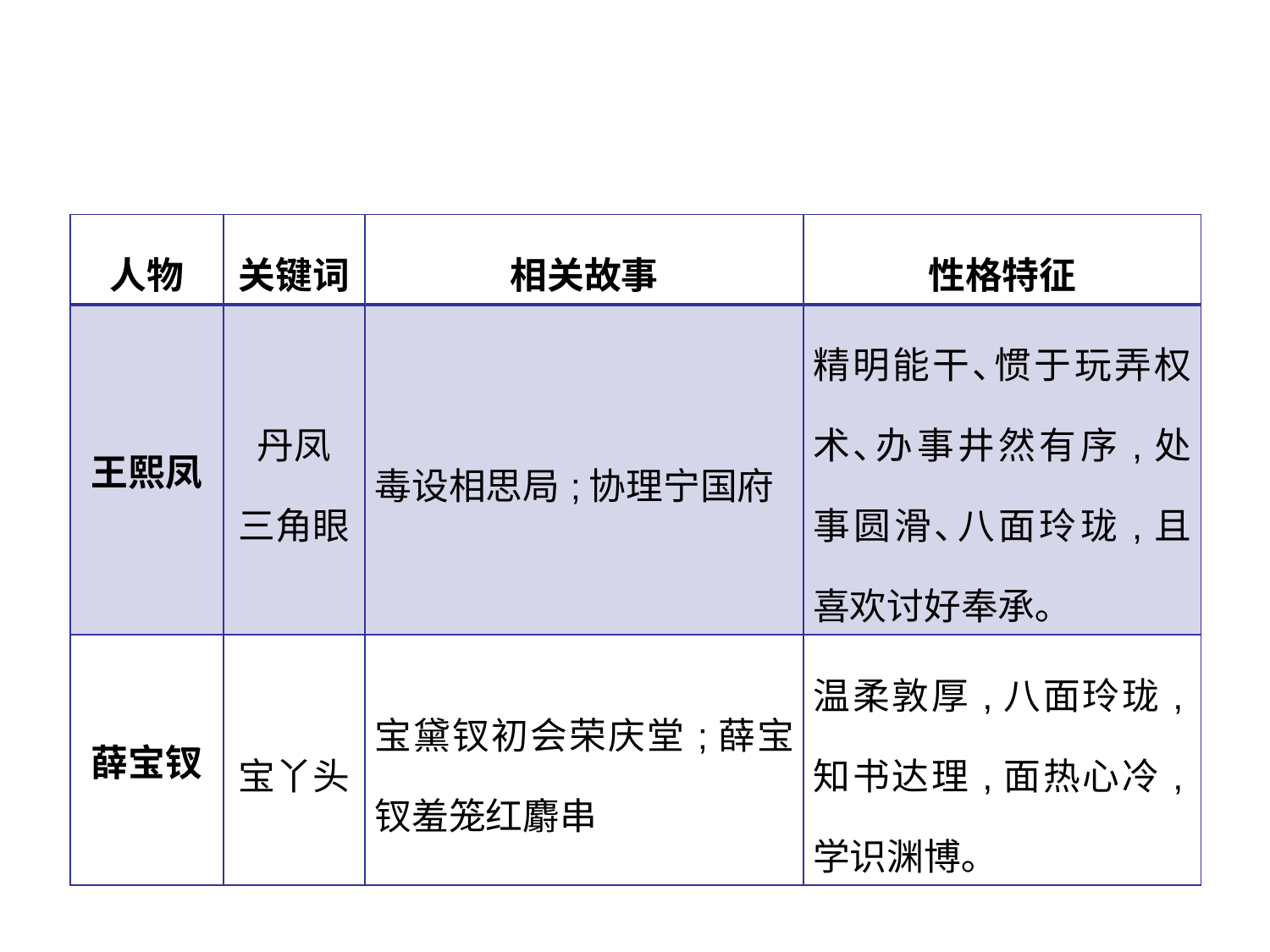

| 人物 | 关键词 | 相关故事 | 性格特征 |
| --- | --- | --- | --- |
| 王熙凤 | 丹凤 三角眼 | 毒设相思局;协理宁国府 | 精明能干､惯于玩弄权术､办事井然有序,处事圆滑､八面玲珑,且喜欢讨好奉承｡ |
| 薛宝钗 | 宝丫头 | 宝黛钗初会荣庆堂;薛宝钗羞笼红麝串 | 温柔敦厚,八面玲珑,知书达理,面热心冷,学识渊博｡ |